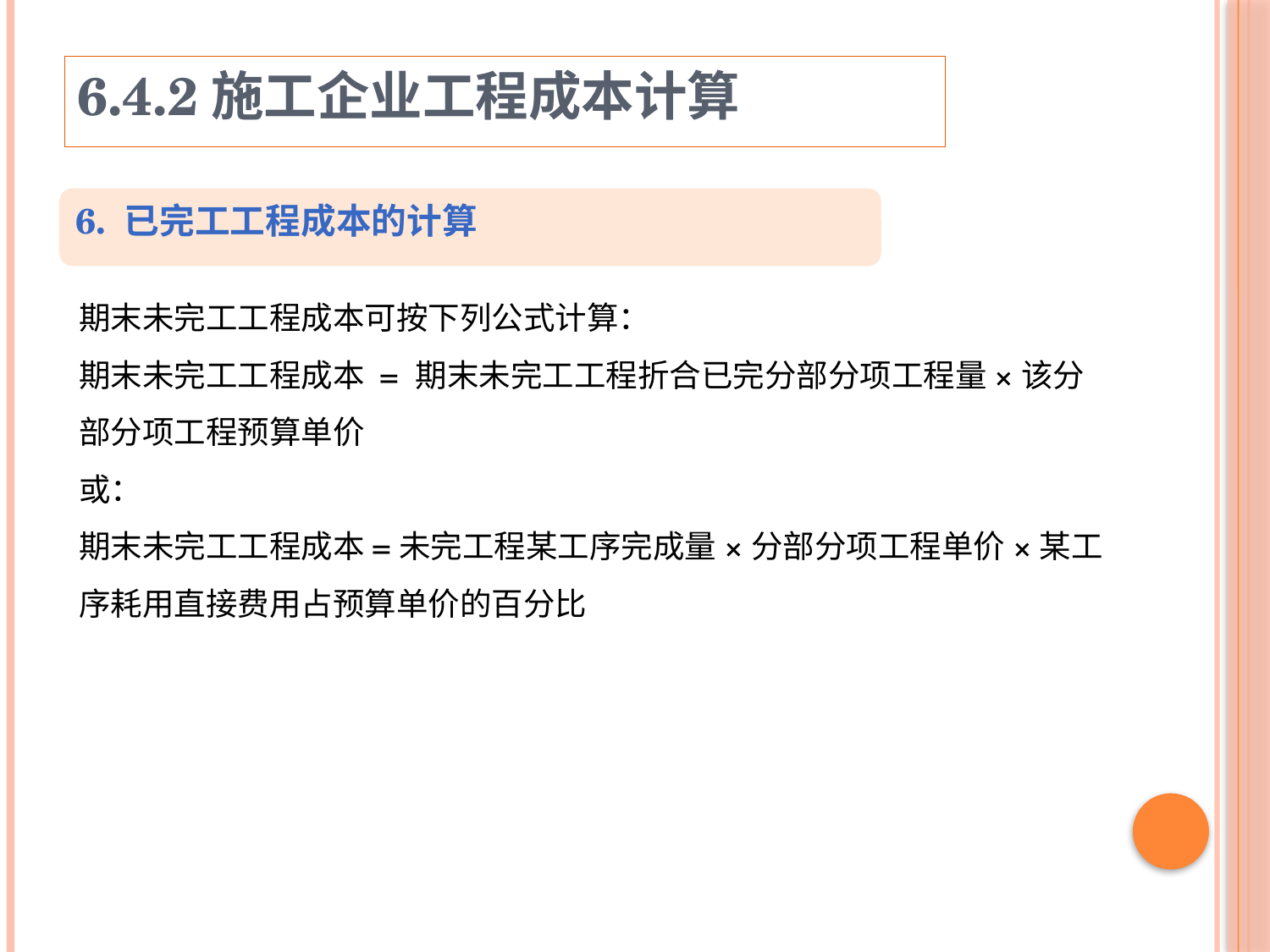

6.4.2施工企业工程成本计算
6. 已完工工程成本的计算
期末未完工工程成本可按下列公式计算：
期末未完工工程成本 = 期末未完工工程折合已完分部分项工程量×该分部分项工程预算单价
或：
期末未完工工程成本=未完工程某工序完成量×分部分项工程单价×某工序耗用直接费用占预算单价的百分比